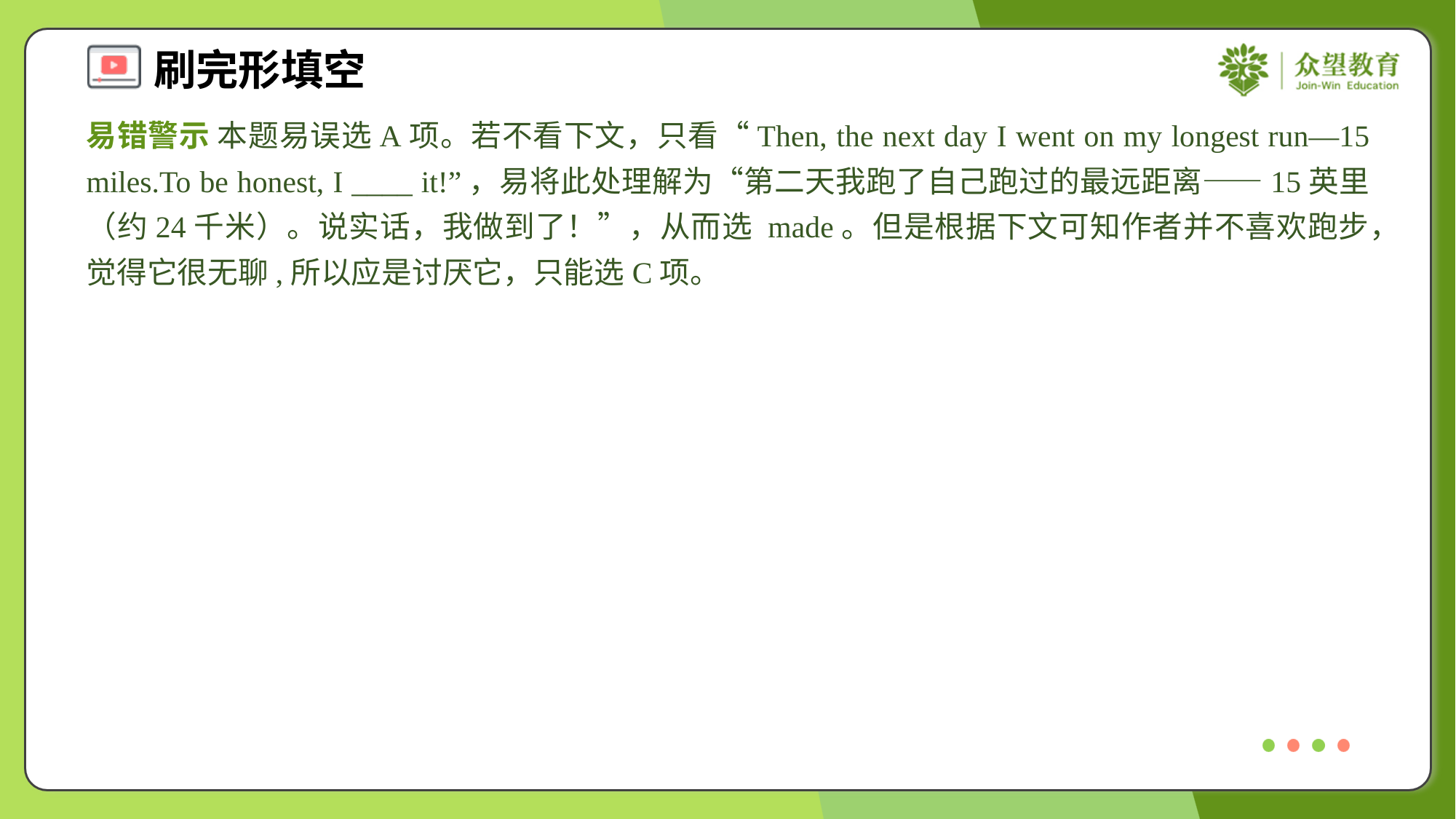

易错警示 本题易误选A项。若不看下文，只看“Then, the next day I went on my longest run—15 miles.To be honest, I ____ it!”，易将此处理解为“第二天我跑了自己跑过的最远距离——15英里（约24千米）。说实话，我做到了！”，从而选 made。但是根据下文可知作者并不喜欢跑步，觉得它很无聊,所以应是讨厌它，只能选C项。